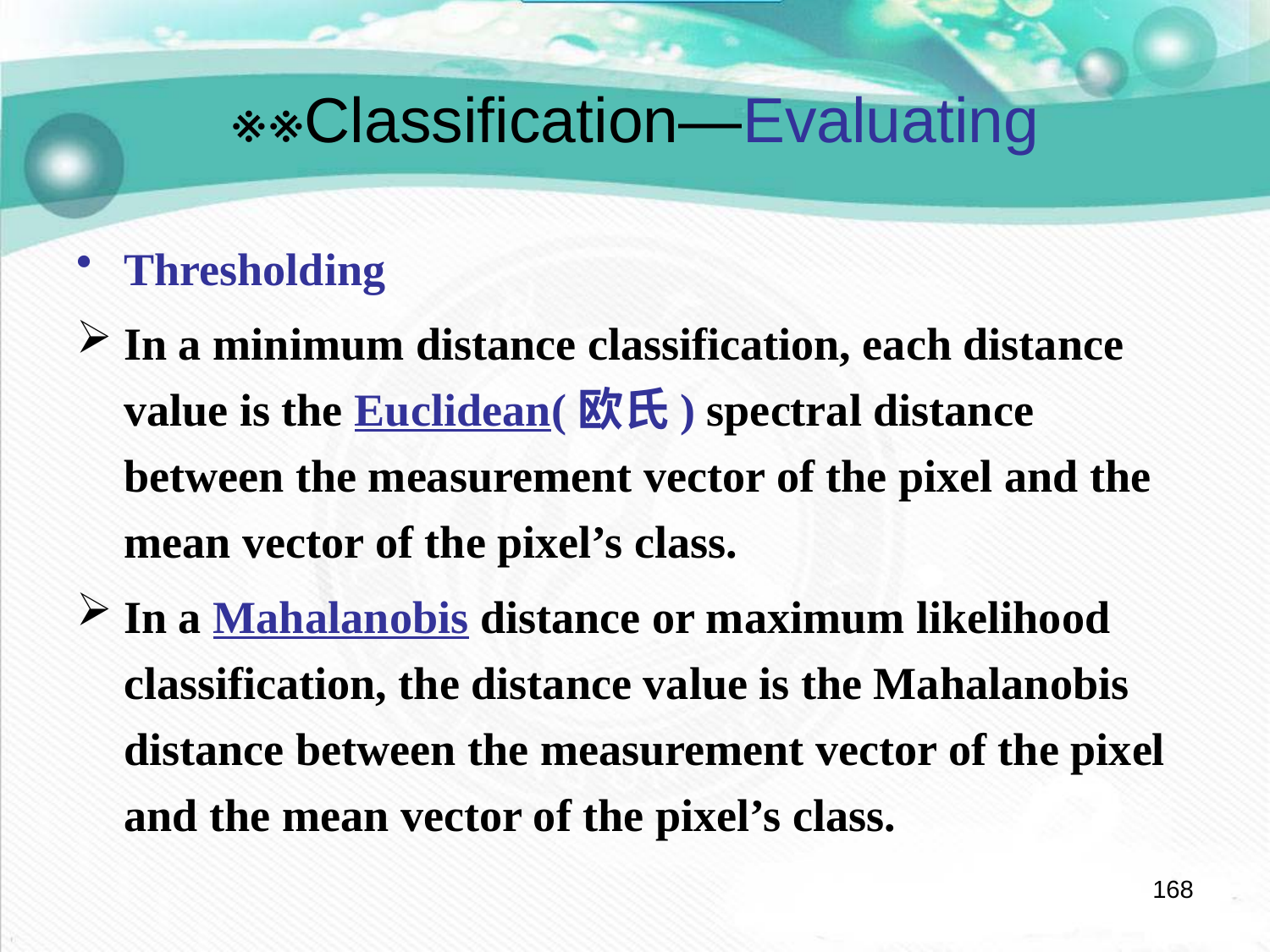

# ※※Classification—Evaluating
Thresholding
In a minimum distance classification, each distance value is the Euclidean(欧氏) spectral distance between the measurement vector of the pixel and the mean vector of the pixel’s class.
In a Mahalanobis distance or maximum likelihood classification, the distance value is the Mahalanobis distance between the measurement vector of the pixel and the mean vector of the pixel’s class.
168